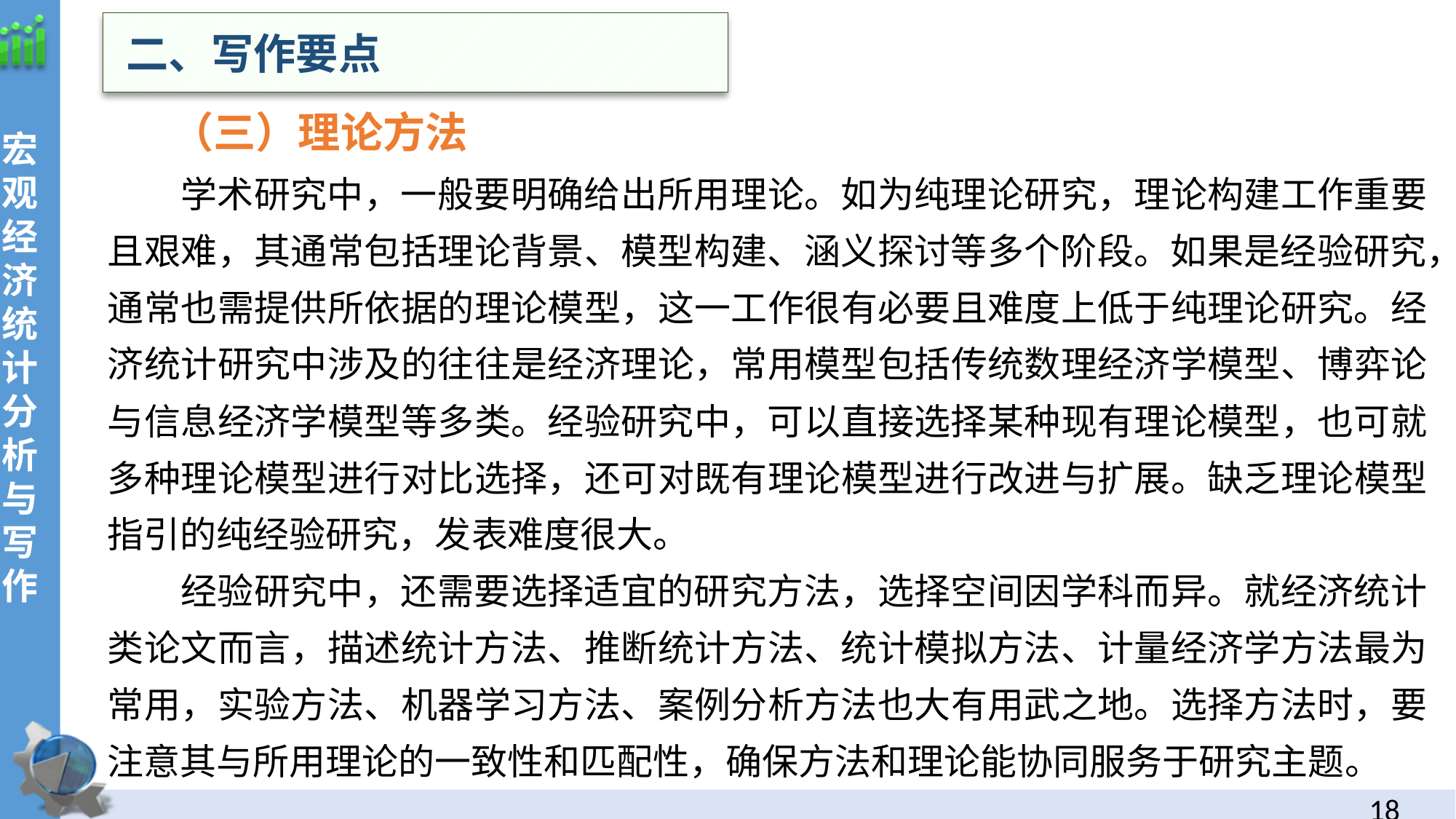

二、写作要点
（三）理论方法

宏观经济统计分析与写作
学术研究中，一般要明确给出所用理论。如为纯理论研究，理论构建工作重要且艰难，其通常包括理论背景、模型构建、涵义探讨等多个阶段。如果是经验研究，通常也需提供所依据的理论模型，这一工作很有必要且难度上低于纯理论研究。经济统计研究中涉及的往往是经济理论，常用模型包括传统数理经济学模型、博弈论与信息经济学模型等多类。经验研究中，可以直接选择某种现有理论模型，也可就多种理论模型进行对比选择，还可对既有理论模型进行改进与扩展。缺乏理论模型指引的纯经验研究，发表难度很大。
经验研究中，还需要选择适宜的研究方法，选择空间因学科而异。就经济统计类论文而言，描述统计方法、推断统计方法、统计模拟方法、计量经济学方法最为常用，实验方法、机器学习方法、案例分析方法也大有用武之地。选择方法时，要注意其与所用理论的一致性和匹配性，确保方法和理论能协同服务于研究主题。

18